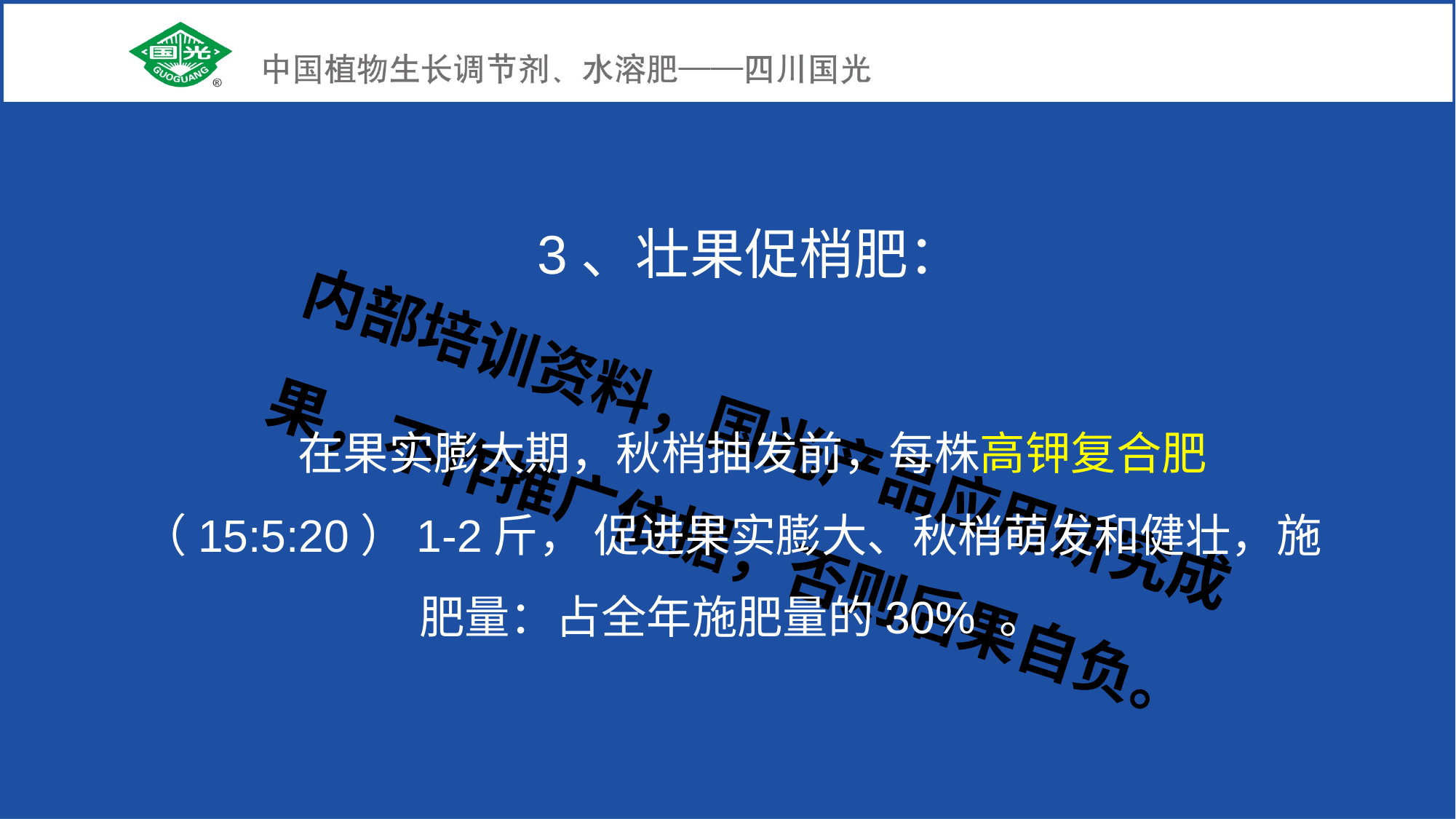

3、壮果促梢肥：

   在果实膨大期，秋梢抽发前，每株高钾复合肥（15:5:20）1-2斤， 促进果实膨大、秋梢萌发和健壮，施肥量：占全年施肥量的30% 。